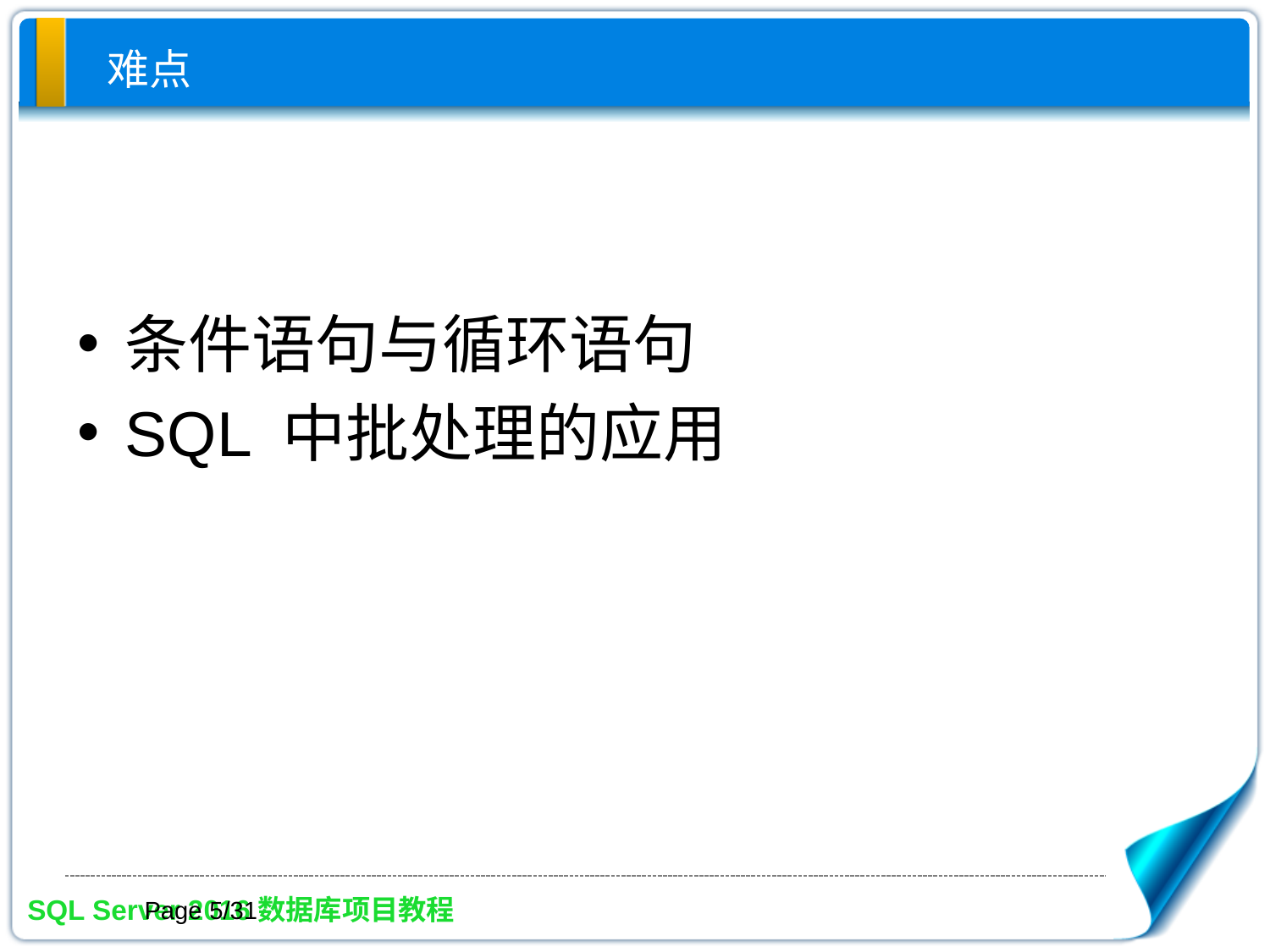

# 难点

条件语句与循环语句
SQL 中批处理的应用
Page 5/31